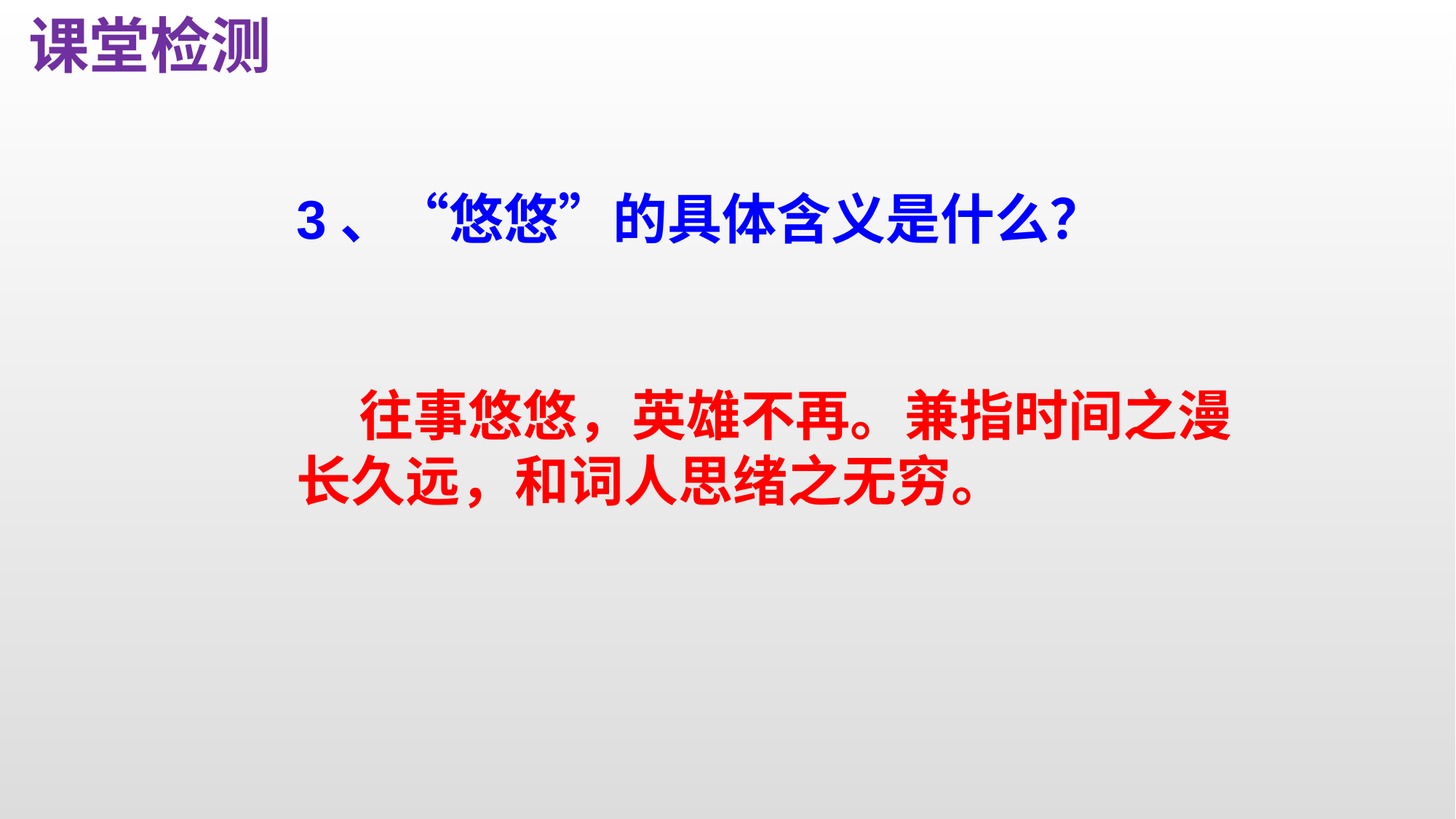

课堂检测
3、“悠悠”的具体含义是什么？
    往事悠悠，英雄不再。兼指时间之漫长久远，和词人思绪之无穷。